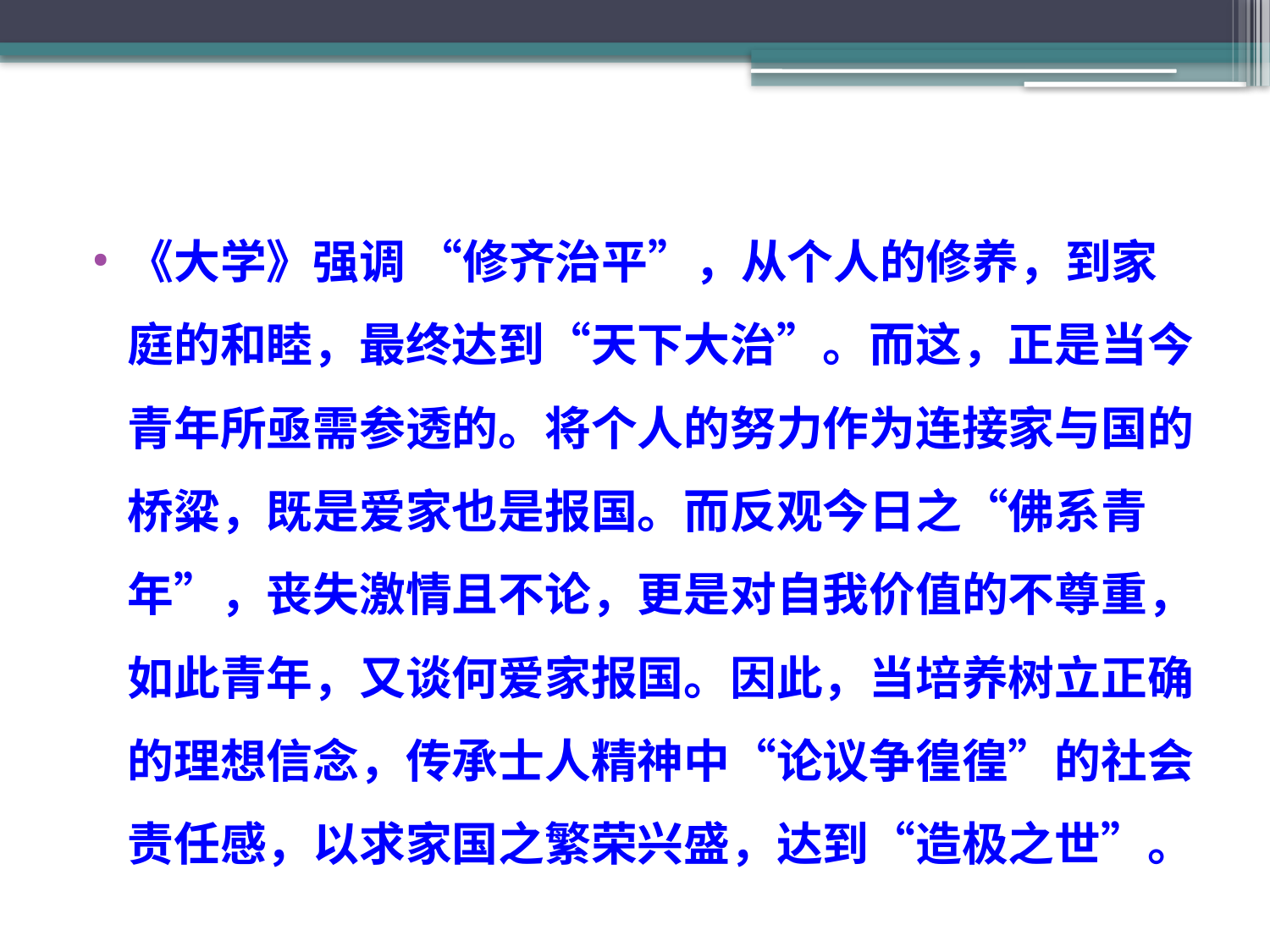

#
《大学》强调 “修齐治平”，从个人的修养，到家庭的和睦，最终达到“天下大治”。而这，正是当今青年所亟需参透的。将个人的努力作为连接家与国的桥粱，既是爱家也是报国。而反观今日之“佛系青年”，丧失激情且不论，更是对自我价值的不尊重，如此青年，又谈何爱家报国。因此，当培养树立正确的理想信念，传承士人精神中“论议争徨徨”的社会责任感，以求家国之繁荣兴盛，达到“造极之世”。